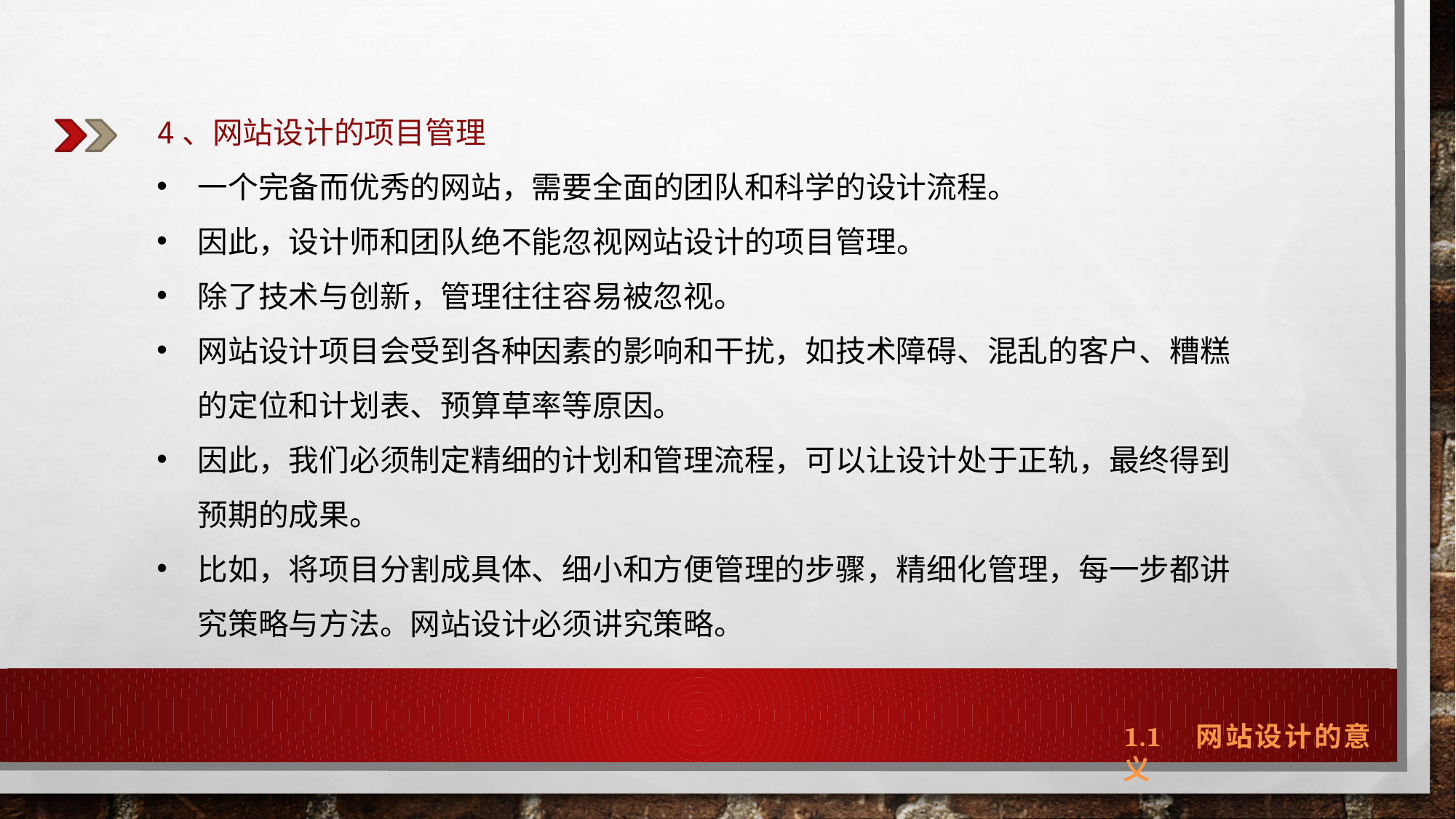

4、网站设计的项目管理
一个完备而优秀的网站，需要全面的团队和科学的设计流程。
因此，设计师和团队绝不能忽视网站设计的项目管理。
除了技术与创新，管理往往容易被忽视。
网站设计项目会受到各种因素的影响和干扰，如技术障碍、混乱的客户、糟糕的定位和计划表、预算草率等原因。
因此，我们必须制定精细的计划和管理流程，可以让设计处于正轨，最终得到预期的成果。
比如，将项目分割成具体、细小和方便管理的步骤，精细化管理，每一步都讲究策略与方法。网站设计必须讲究策略。

1.1   网站设计的意义